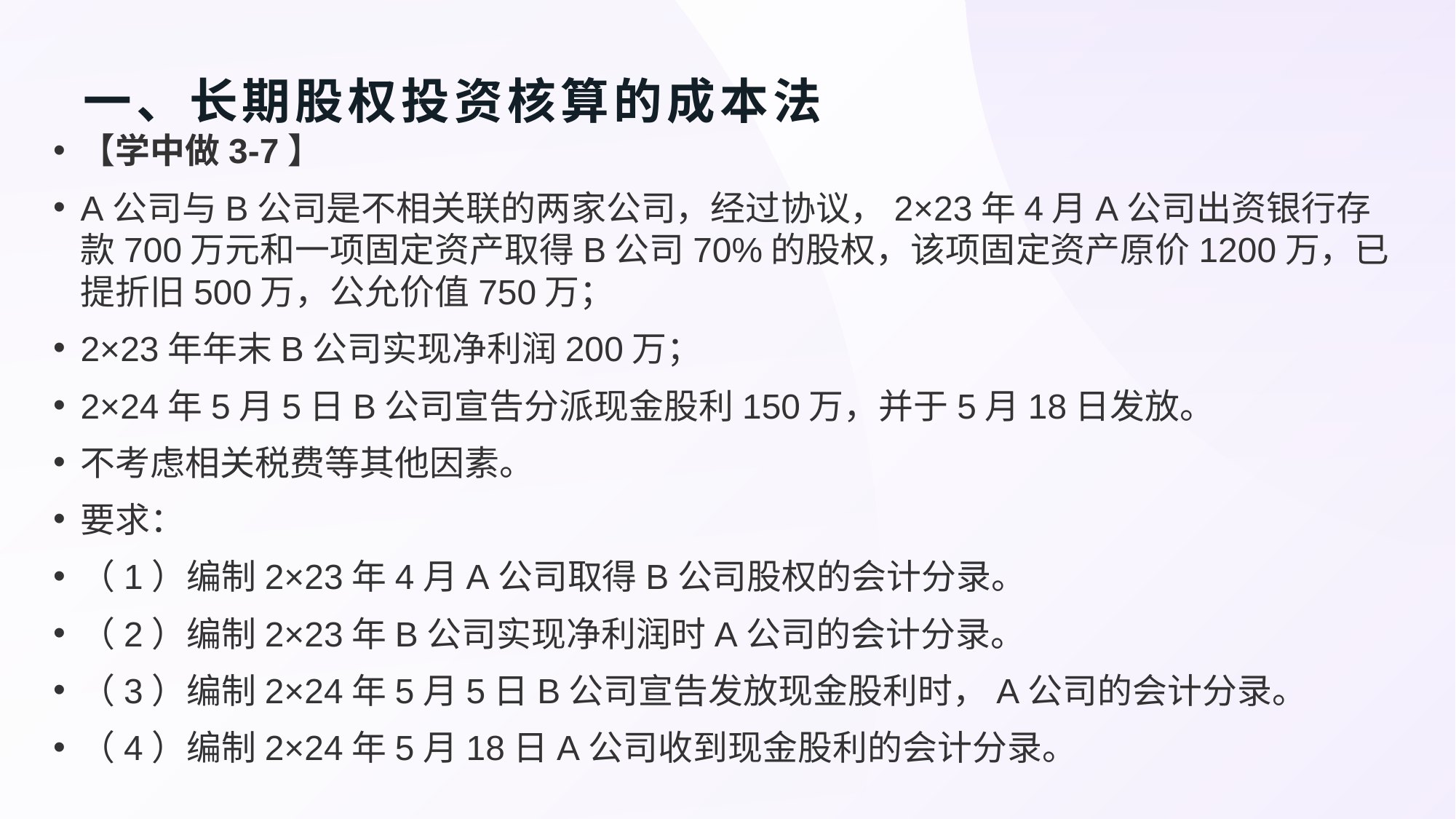

# 一、长期股权投资核算的成本法
【学中做3-7】
A公司与B公司是不相关联的两家公司，经过协议，2×23年4月A公司出资银行存款700万元和一项固定资产取得B公司70%的股权，该项固定资产原价1200万，已提折旧500万，公允价值750万；
2×23年年末B公司实现净利润200万；
2×24年5月5日B公司宣告分派现金股利150万，并于5月18日发放。
不考虑相关税费等其他因素。
要求：
（1）编制2×23年4月A公司取得B公司股权的会计分录。
（2）编制2×23年B公司实现净利润时A公司的会计分录。
（3）编制2×24年5月5日B公司宣告发放现金股利时，A公司的会计分录。
（4）编制2×24年5月18日A公司收到现金股利的会计分录。